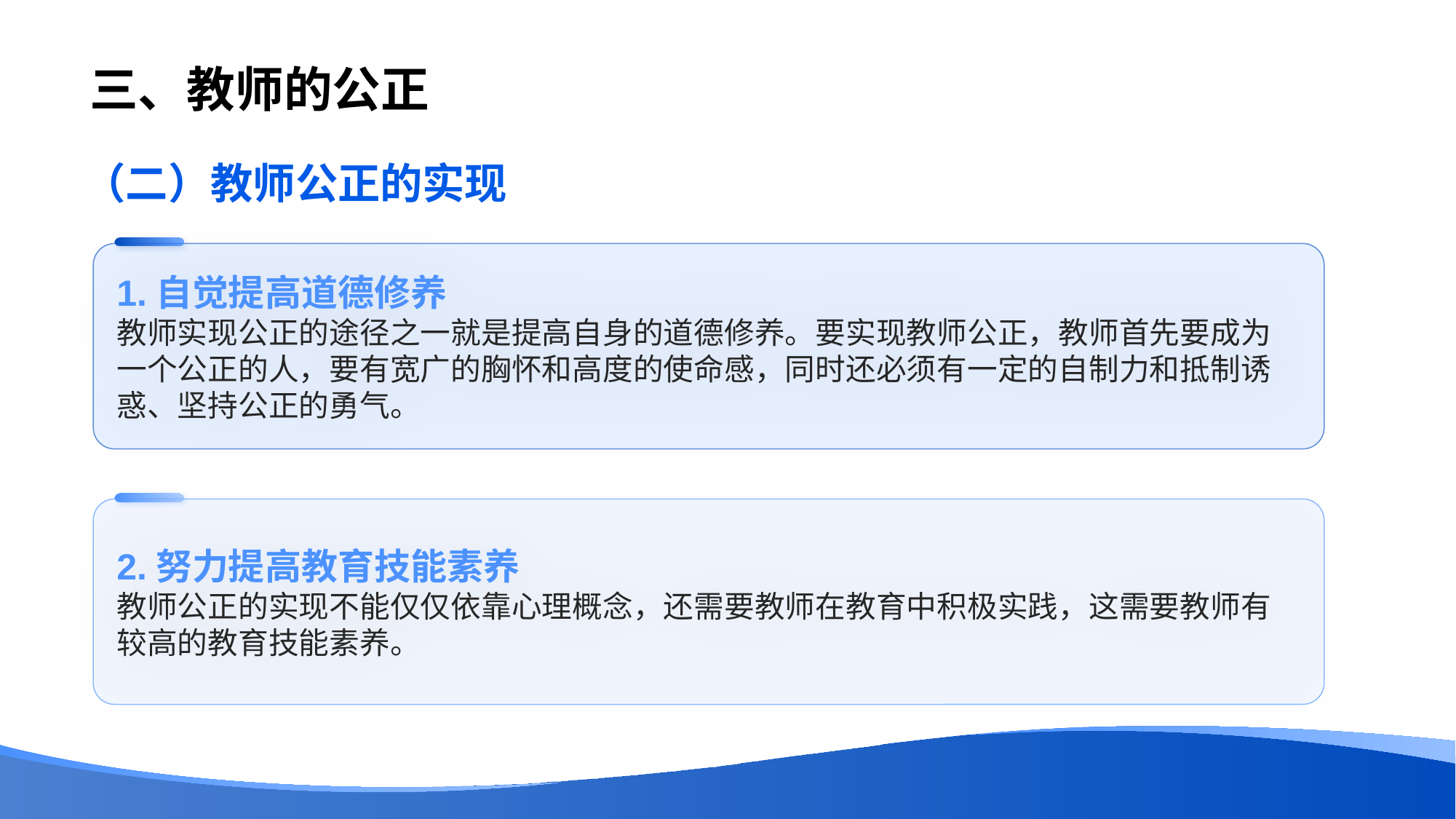

# 三、教师的公正
（二）教师公正的实现

1.自觉提高道德修养
教师实现公正的途径之一就是提高自身的道德修养。要实现教师公正，教师首先要成为一个公正的人，要有宽广的胸怀和高度的使命感，同时还必须有一定的自制力和抵制诱惑、坚持公正的勇气。

2.努力提高教育技能素养
教师公正的实现不能仅仅依靠心理概念，还需要教师在教育中积极实践，这需要教师有较高的教育技能素养。